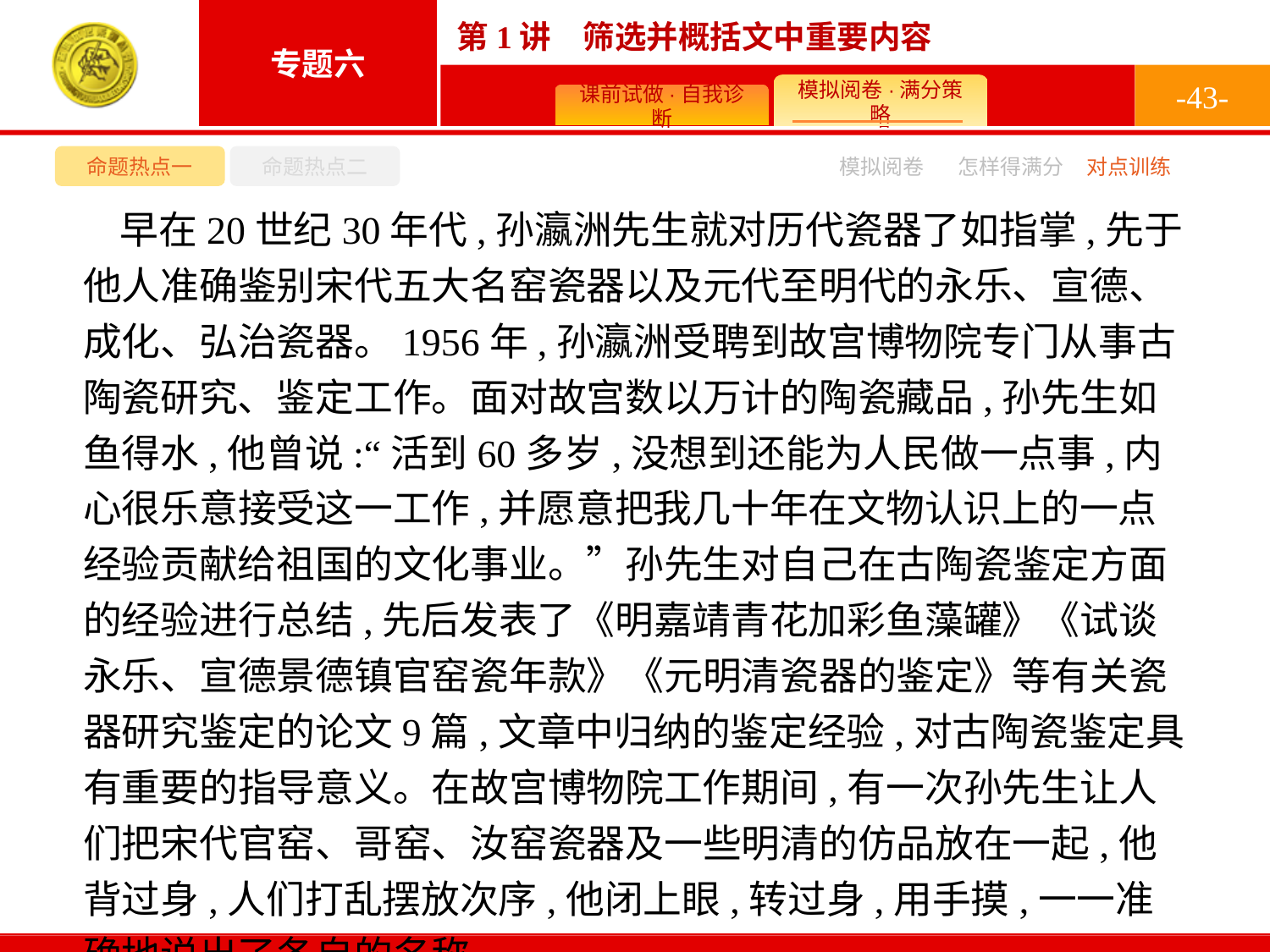

-43-
命题热点一
命题热点二
模拟阅卷
怎样得满分
对点训练
早在20世纪30年代,孙瀛洲先生就对历代瓷器了如指掌,先于他人准确鉴别宋代五大名窑瓷器以及元代至明代的永乐、宣德、成化、弘治瓷器。1956年,孙瀛洲受聘到故宫博物院专门从事古陶瓷研究、鉴定工作。面对故宫数以万计的陶瓷藏品,孙先生如鱼得水,他曾说:“活到60多岁,没想到还能为人民做一点事,内心很乐意接受这一工作,并愿意把我几十年在文物认识上的一点经验贡献给祖国的文化事业。”孙先生对自己在古陶瓷鉴定方面的经验进行总结,先后发表了《明嘉靖青花加彩鱼藻罐》《试谈永乐、宣德景德镇官窑瓷年款》《元明清瓷器的鉴定》等有关瓷器研究鉴定的论文9篇,文章中归纳的鉴定经验,对古陶瓷鉴定具有重要的指导意义。在故宫博物院工作期间,有一次孙先生让人们把宋代官窑、哥窑、汝窑瓷器及一些明清的仿品放在一起,他背过身,人们打乱摆放次序,他闭上眼,转过身,用手摸,一一准确地说出了各自的名称。